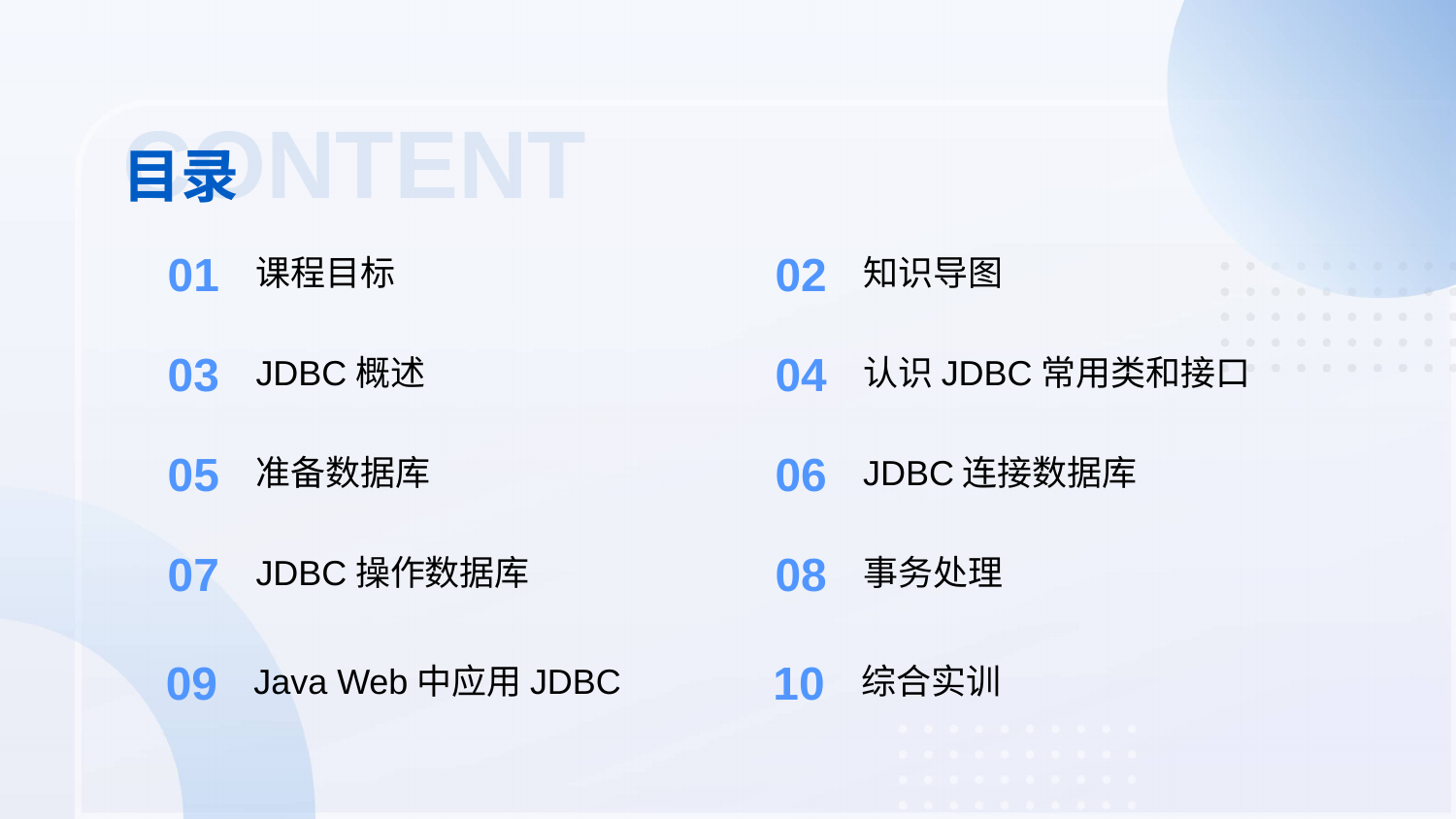

CONTENT
目录
01
02
课程目标
知识导图
03
04
JDBC概述
认识JDBC常用类和接口
05
06
准备数据库
JDBC连接数据库
07
08
JDBC操作数据库
事务处理
09
10
Java Web中应用JDBC
综合实训